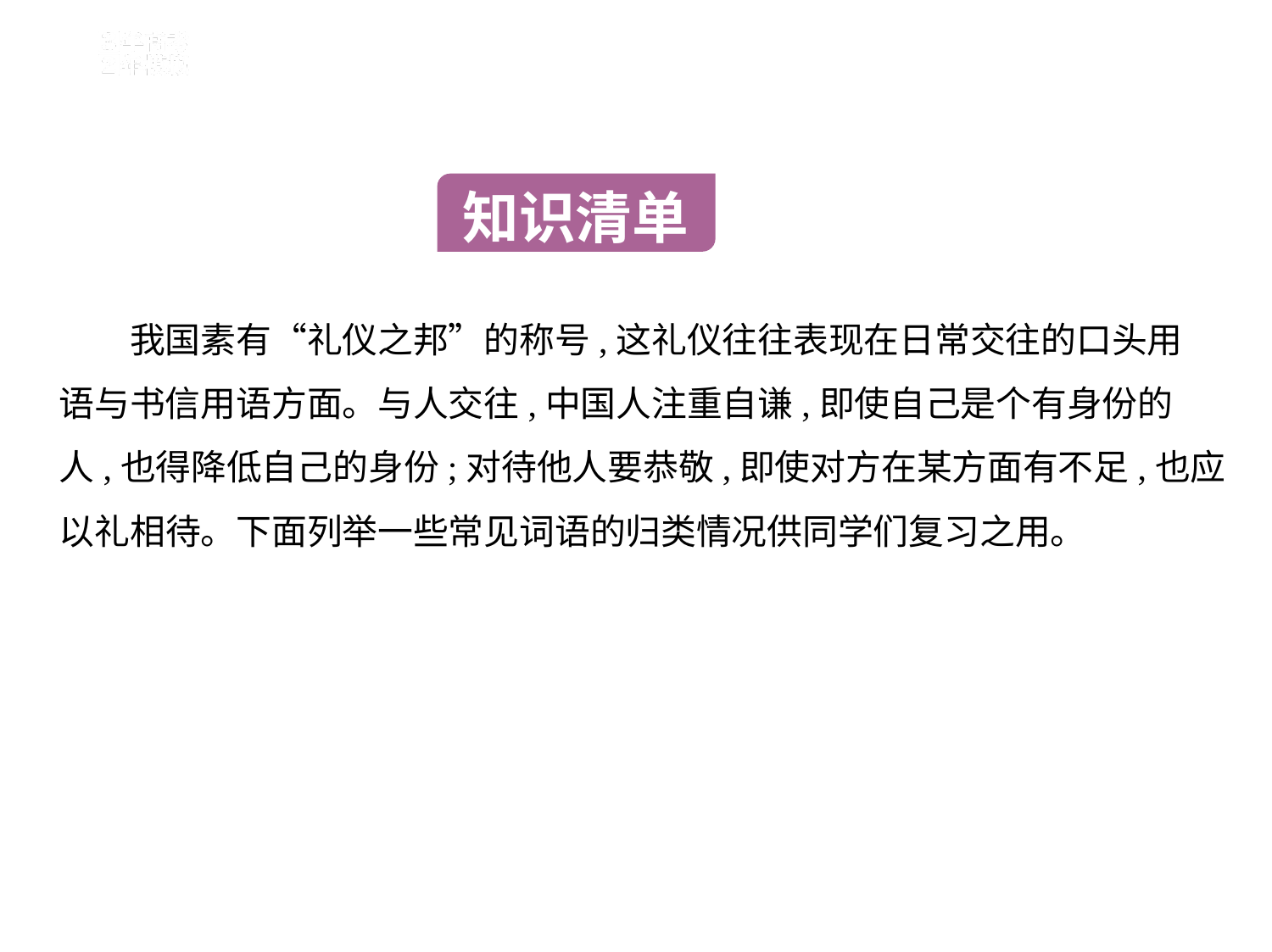

知识清单
　　我国素有“礼仪之邦”的称号,这礼仪往往表现在日常交往的口头用
语与书信用语方面。与人交往,中国人注重自谦,即使自己是个有身份的
人,也得降低自己的身份;对待他人要恭敬,即使对方在某方面有不足,也应
以礼相待。下面列举一些常见词语的归类情况供同学们复习之用。